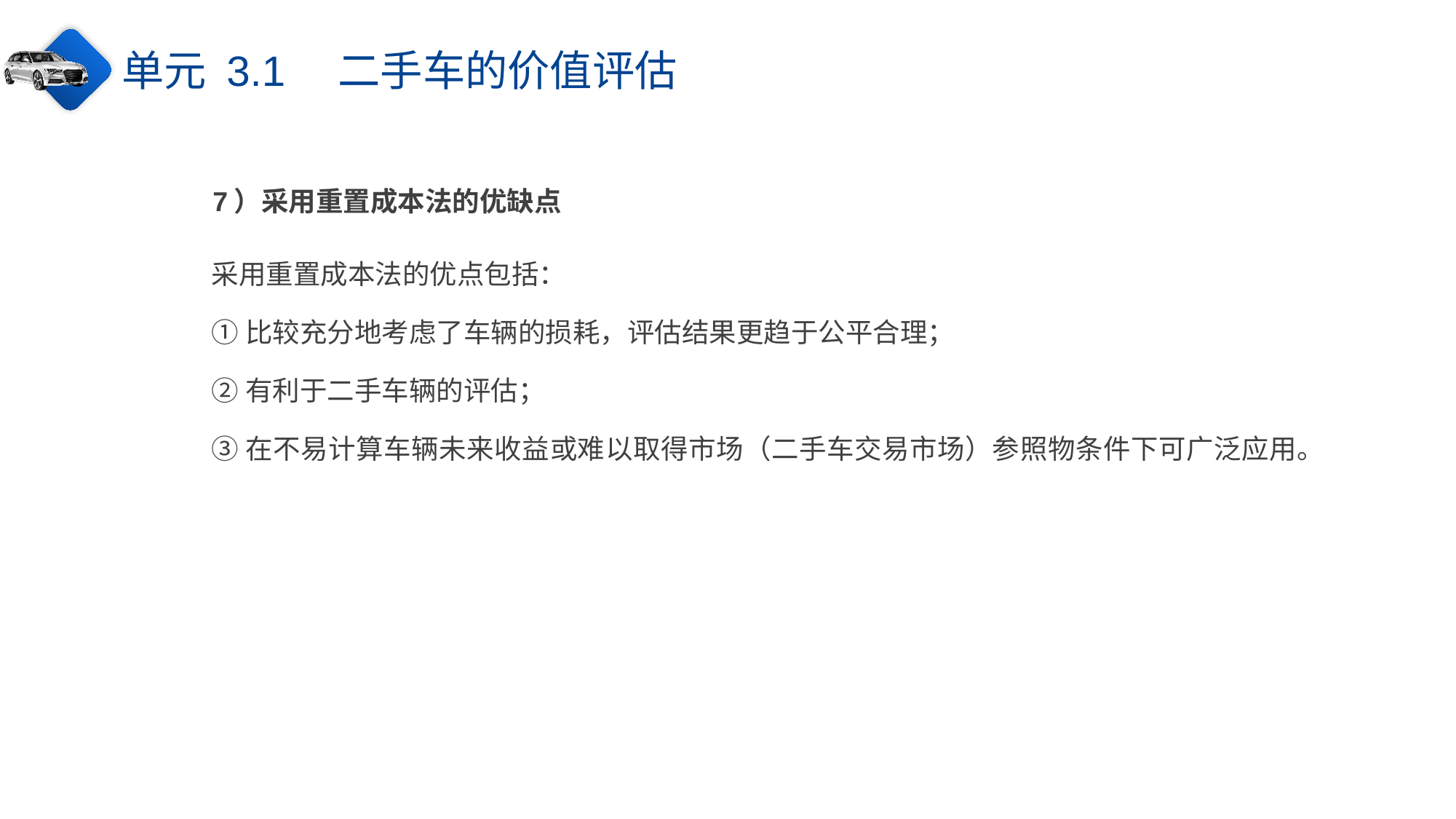

单元 3.1　二手车的价值评估
7）采用重置成本法的优缺点
采用重置成本法的优点包括：
①比较充分地考虑了车辆的损耗，评估结果更趋于公平合理；
②有利于二手车辆的评估；
③在不易计算车辆未来收益或难以取得市场（二手车交易市场）参照物条件下可广泛应用。